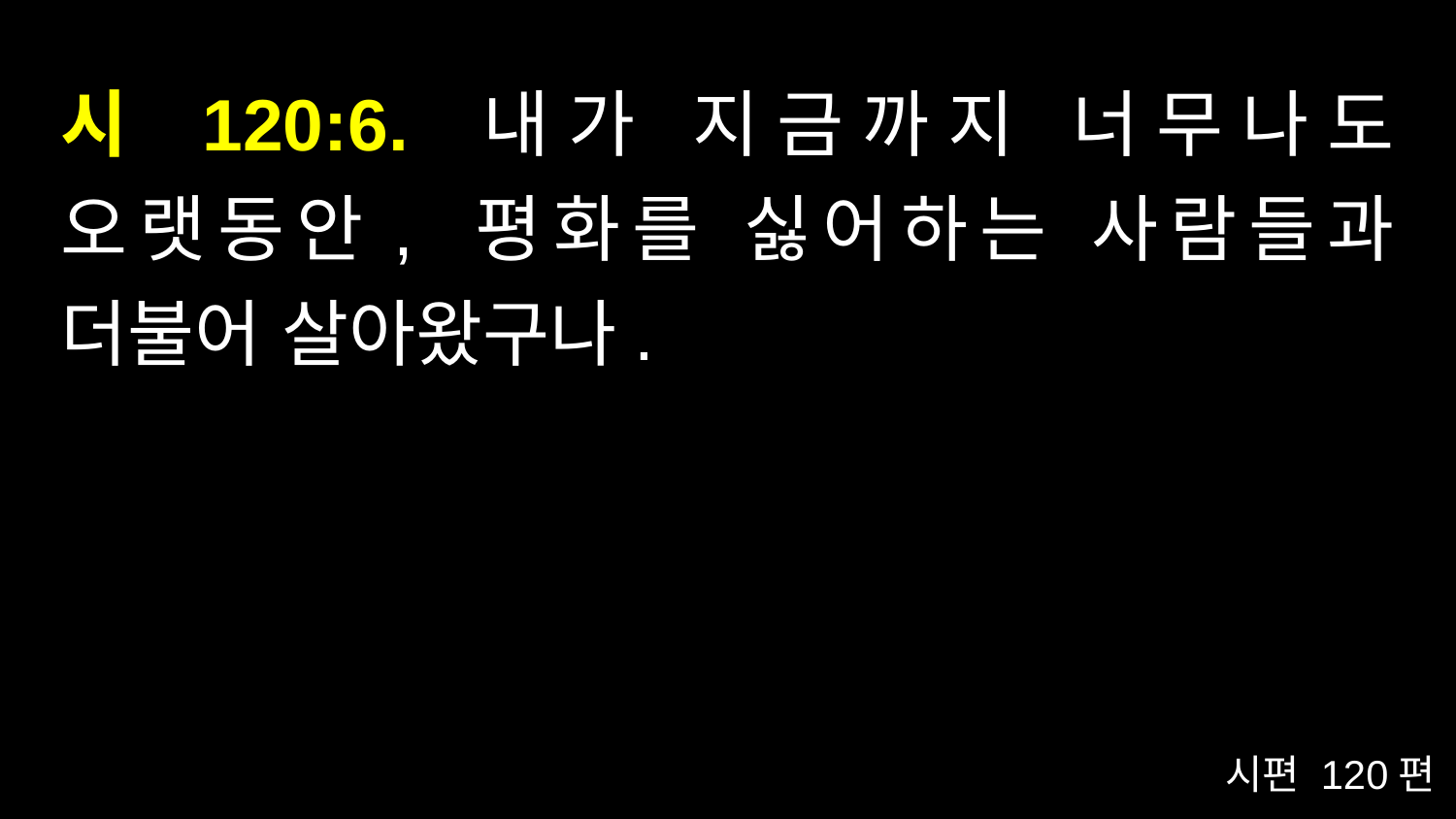

# 시 120:6. 내가 지금까지 너무나도 오랫동안, 평화를 싫어하는 사람들과 더불어 살아왔구나.
시편 120편